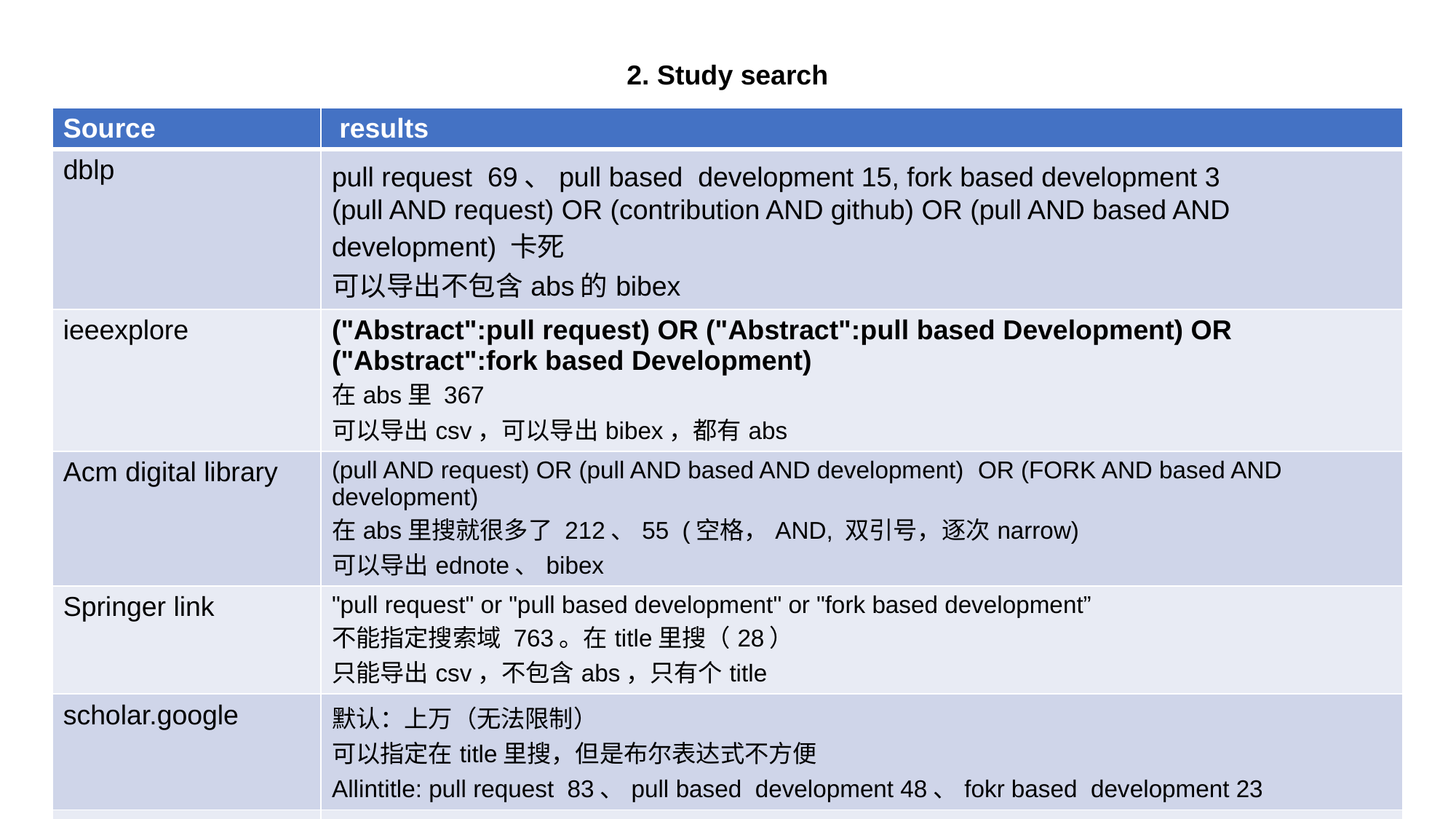

(("Document Title":pull ) AND ("Document Title":request) )OR
(("Document Title":pull) AND ("Document Title": based ) AND ("Document Title": Development)) OR
(("Document Title": contribution ) AND ("Document Title": GitHub))

2. Study search
| Source | results |
| --- | --- |
| dblp | pull request 69、pull based development 15, fork based development 3 (pull AND request) OR (contribution AND github) OR (pull AND based AND development) 卡死 可以导出不包含abs的bibex |
| ieeexplore | ("Abstract":pull request) OR ("Abstract":pull based Development) OR ("Abstract":fork based Development) 在abs里 367 可以导出csv，可以导出bibex，都有abs |
| Acm digital library | (pull AND request) OR (pull AND based AND development) OR (FORK AND based AND development) 在abs里搜就很多了 212、55 (空格，AND, 双引号，逐次narrow) 可以导出ednote、bibex |
| Springer link | "pull request" or "pull based development" or "fork based development” 不能指定搜索域 763。在title里搜（28） 只能导出csv，不包含abs，只有个title |
| scholar.google | 默认：上万（无法限制） 可以指定在title里搜，但是布尔表达式不方便 Allintitle: pull request 83、pull based development 48、fokr based development 23 |
| arxiv | 搜索功能简单，不过可以指定搜索域和领域；可以只用“pull request”搜。不支持导出 |